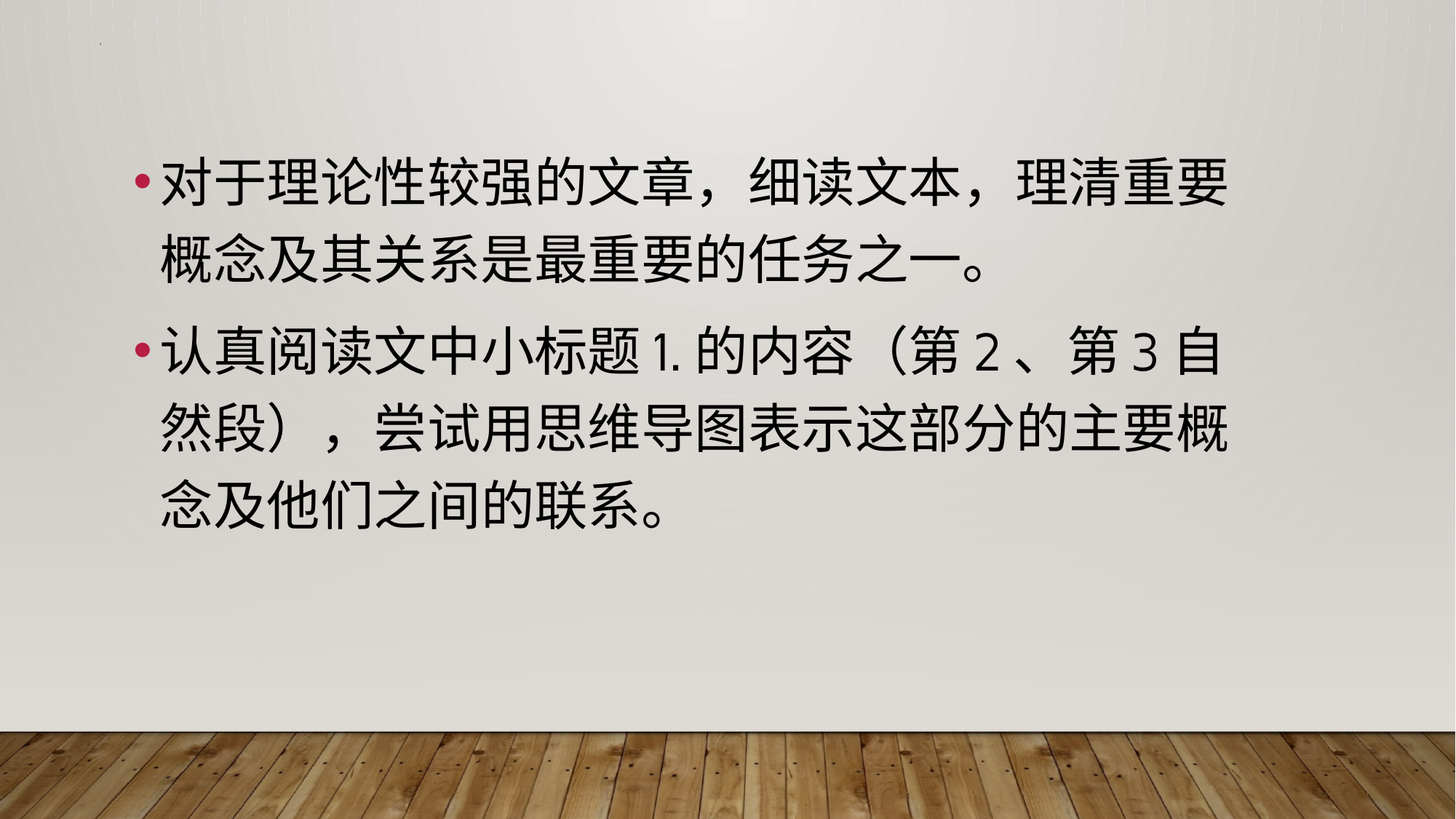

对于理论性较强的文章，细读文本，理清重要概念及其关系是最重要的任务之一。
认真阅读文中小标题1.的内容（第2、第3自然段），尝试用思维导图表示这部分的主要概念及他们之间的联系。